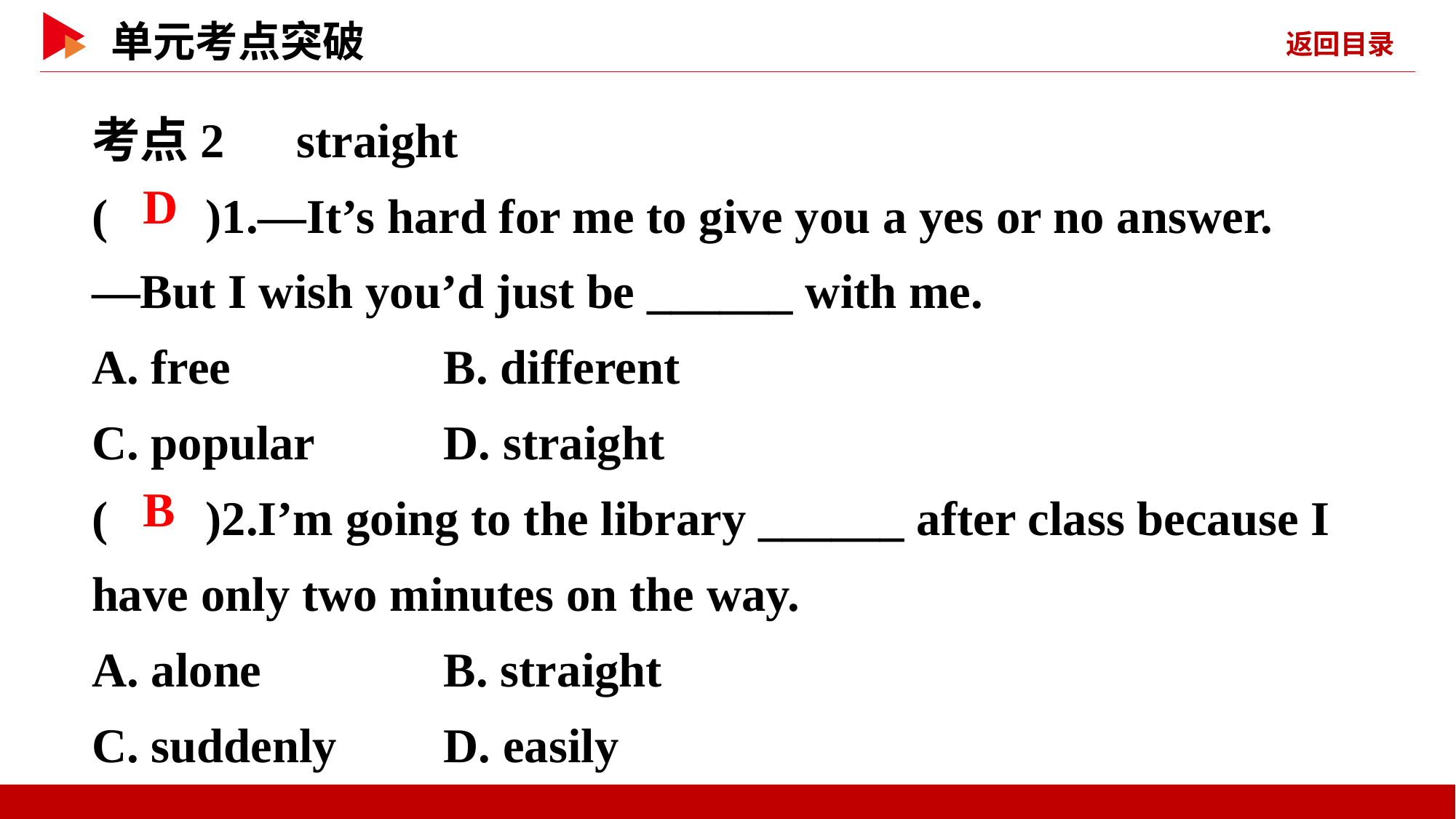

考点2　straight
(        )1.—It’s hard for me to give you a yes or no answer.
—But I wish you’d just be ______ with me.
A. free	           B. different
C. popular	  D. straight
(        )2.I’m going to the library ______ after class because I have only two minutes on the way.
A. alone	           B. straight
C. suddenly	  D. easily
   D
   B